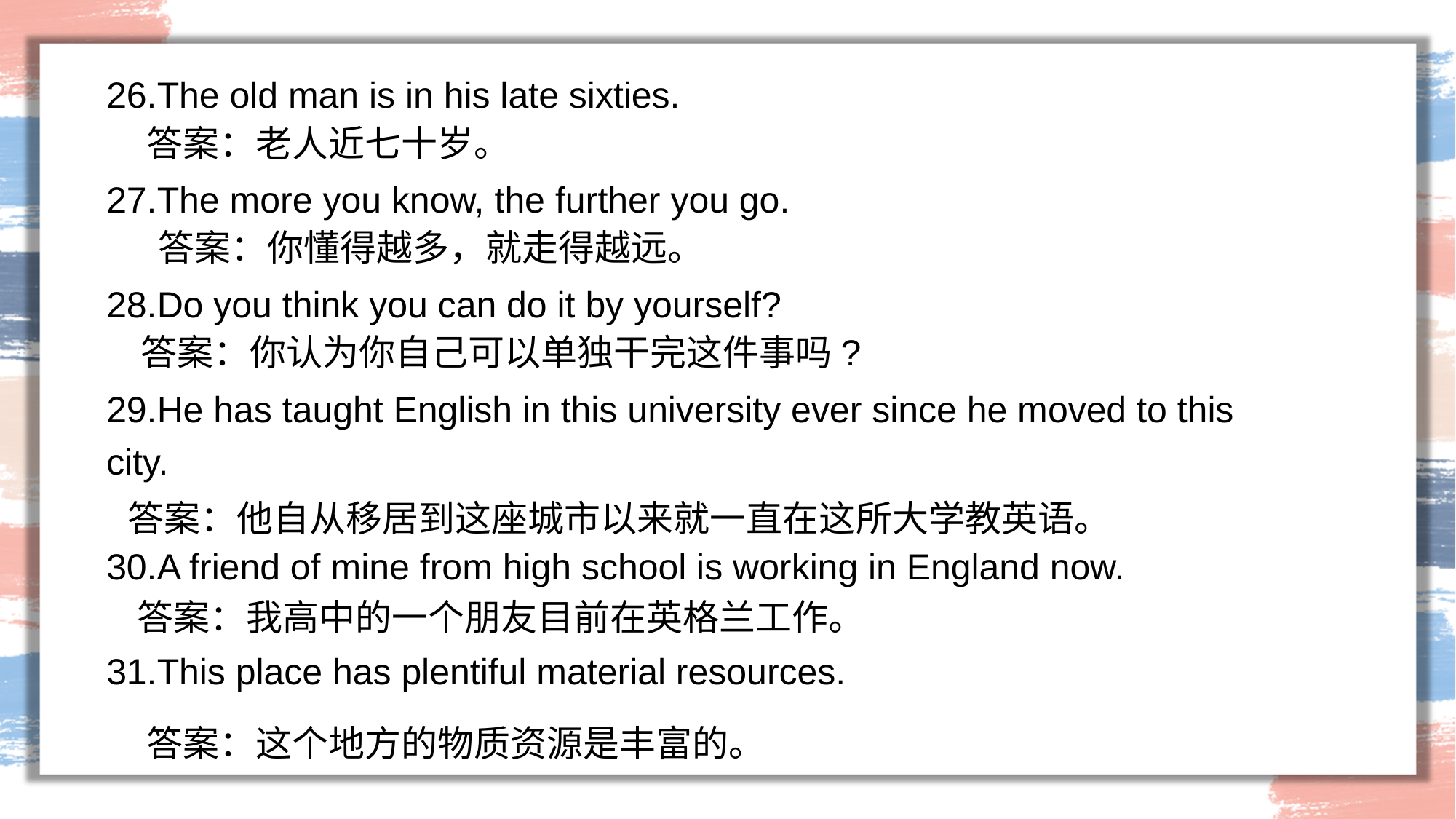

26.The old man is in his late sixties.
27.The more you know, the further you go.
28.Do you think you can do it by yourself?

29.He has taught English in this university ever since he moved to this city.

30.A friend of mine from high school is working in England now.

31.This place has plentiful material resources.

答案：老人近七十岁。
答案：你懂得越多，就走得越远。
答案：你认为你自己可以单独干完这件事吗?

答案：他自从移居到这座城市以来就一直在这所大学教英语。

答案：我高中的一个朋友目前在英格兰工作。

答案：这个地方的物质资源是丰富的。